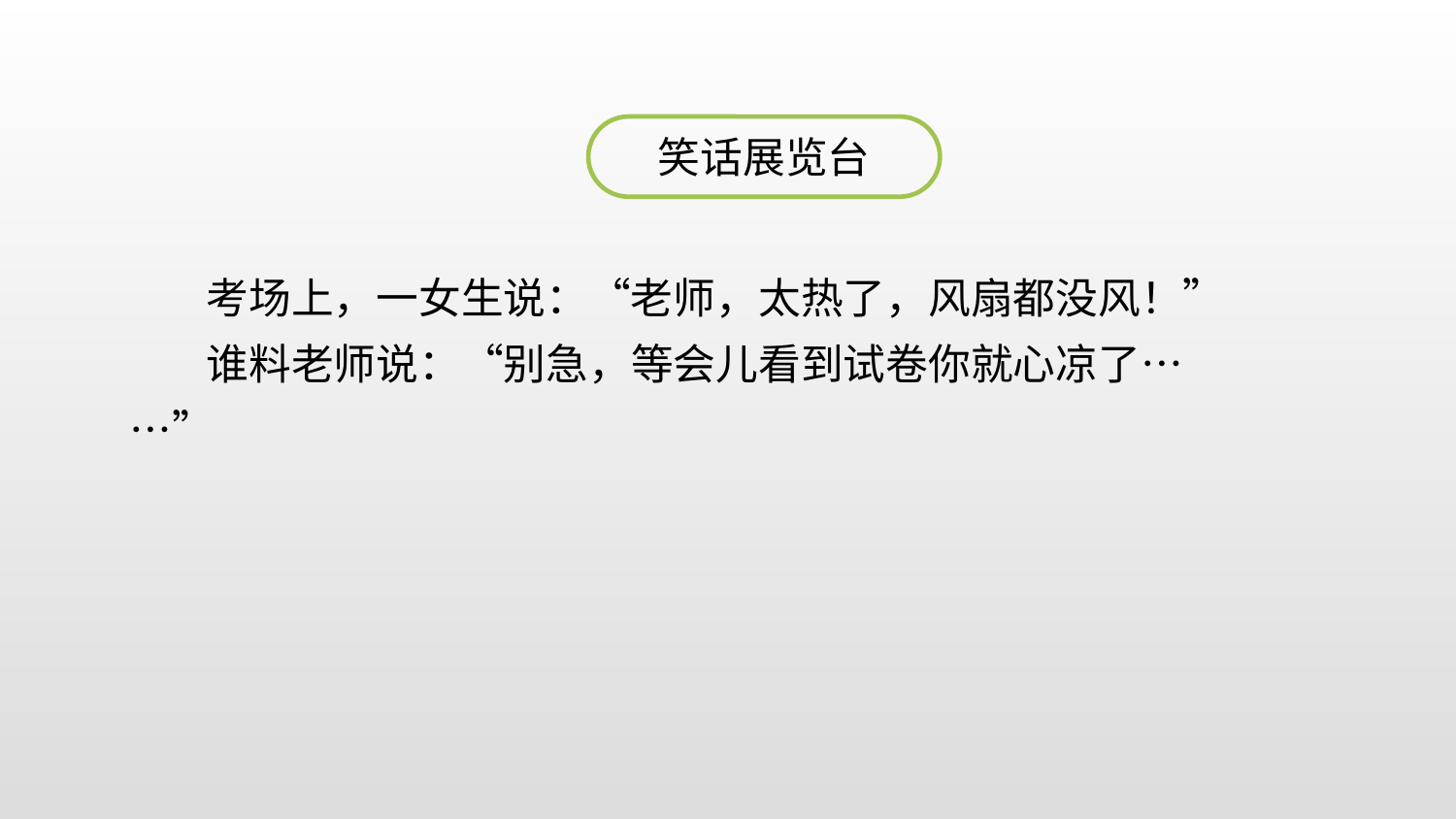

笑话展览台
       考场上，一女生说：“老师，太热了，风扇都没风！”
       谁料老师说：“别急，等会儿看到试卷你就心凉了……”